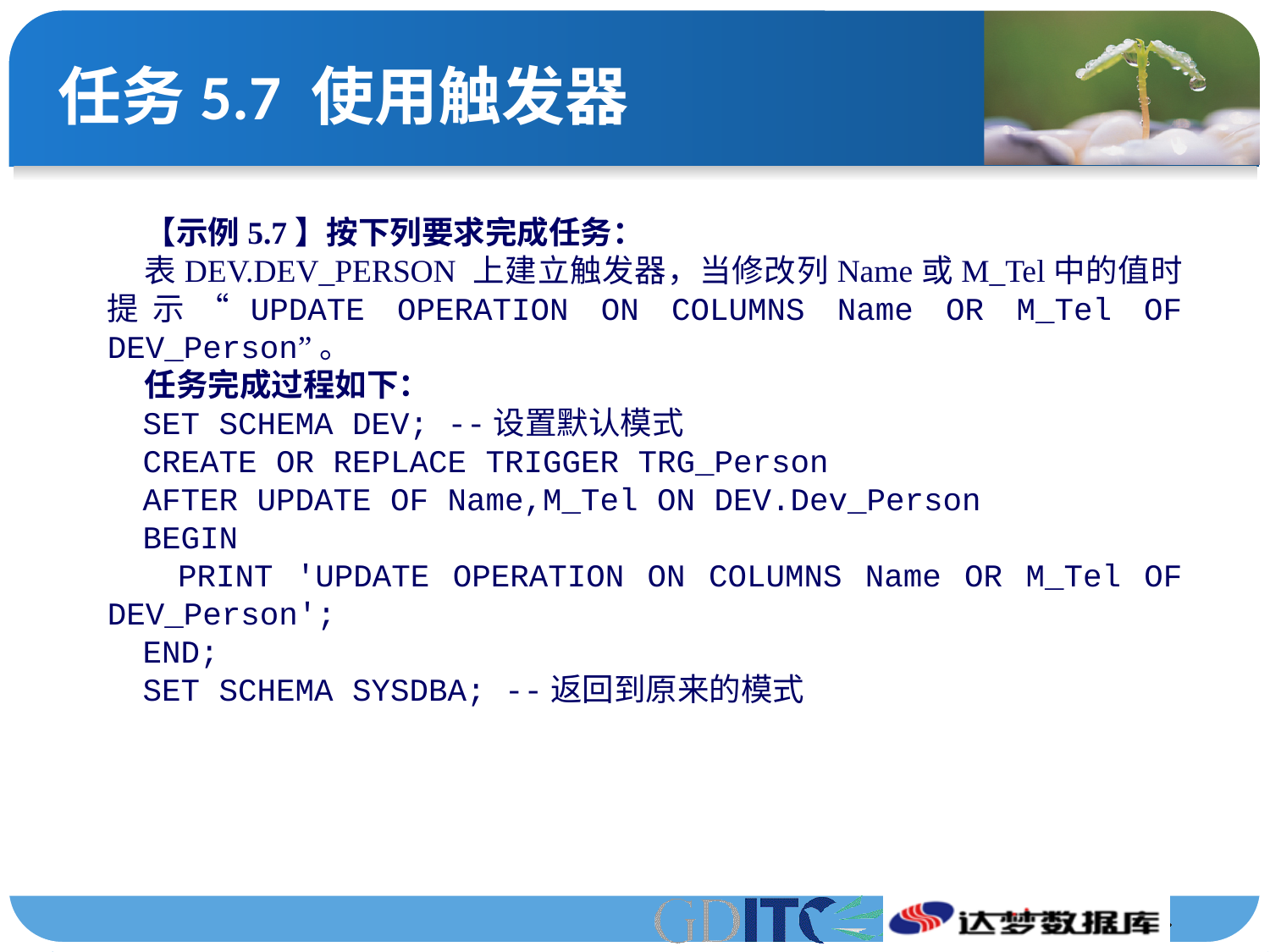

# 任务5.7 使用触发器
【示例5.7】按下列要求完成任务：
表DEV.DEV_PERSON 上建立触发器，当修改列Name或M_Tel中的值时提示“UPDATE OPERATION ON COLUMNS Name OR M_Tel OF DEV_Person”。
任务完成过程如下：
SET SCHEMA DEV; --设置默认模式
CREATE OR REPLACE TRIGGER TRG_Person
AFTER UPDATE OF Name,M_Tel ON DEV.Dev_Person
BEGIN
PRINT 'UPDATE OPERATION ON COLUMNS Name OR M_Tel OF DEV_Person';
END;
SET SCHEMA SYSDBA; --返回到原来的模式